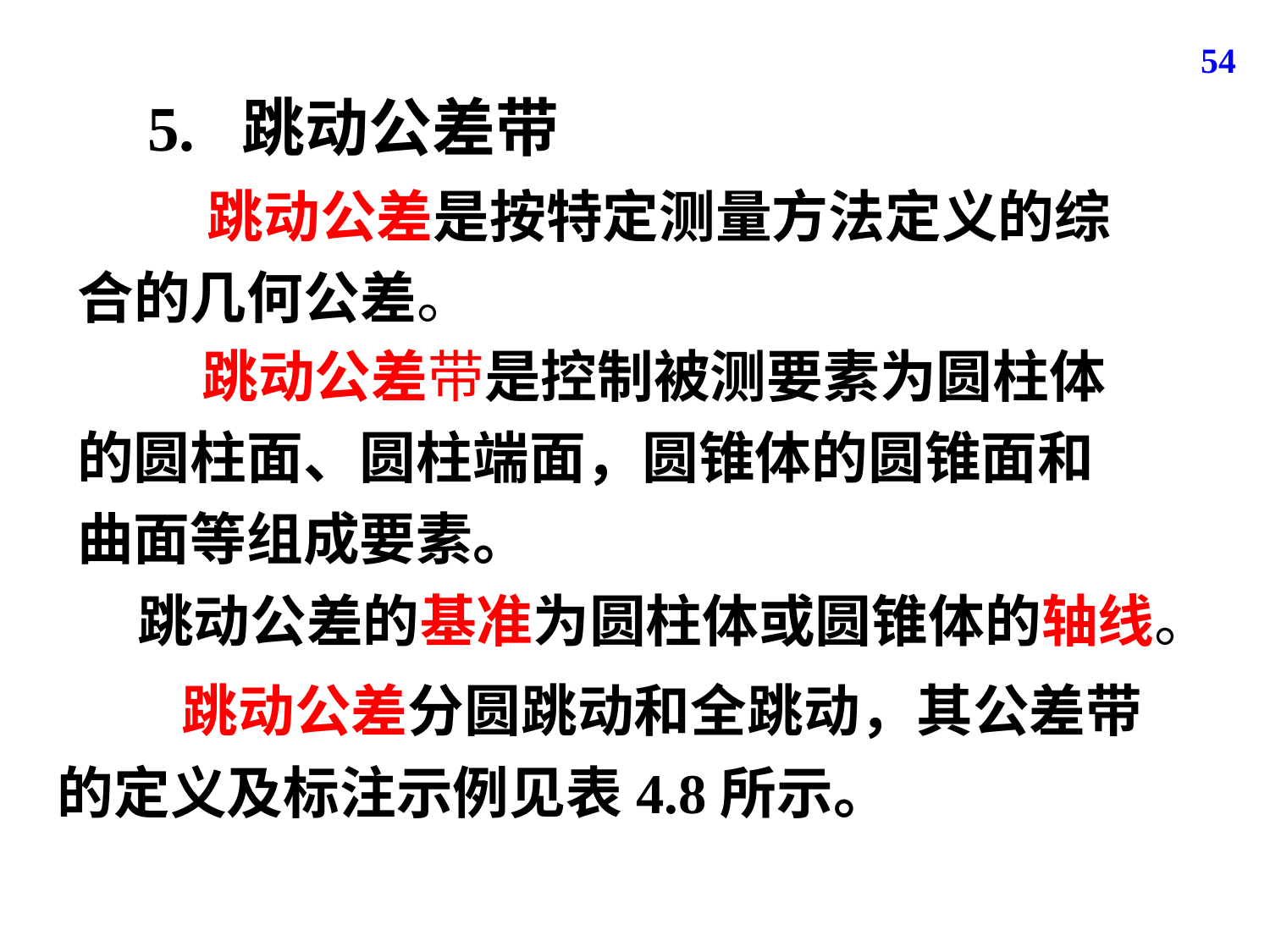

54
5.  跳动公差带
         跳动公差是按特定测量方法定义的综合的几何公差。
            跳动公差带是控制被测要素为圆柱体的圆柱面、圆柱端面，圆锥体的圆锥面和曲面等组成要素。
跳动公差的基准为圆柱体或圆锥体的轴线。
            跳动公差分圆跳动和全跳动，其公差带的定义及标注示例见表4.8所示。